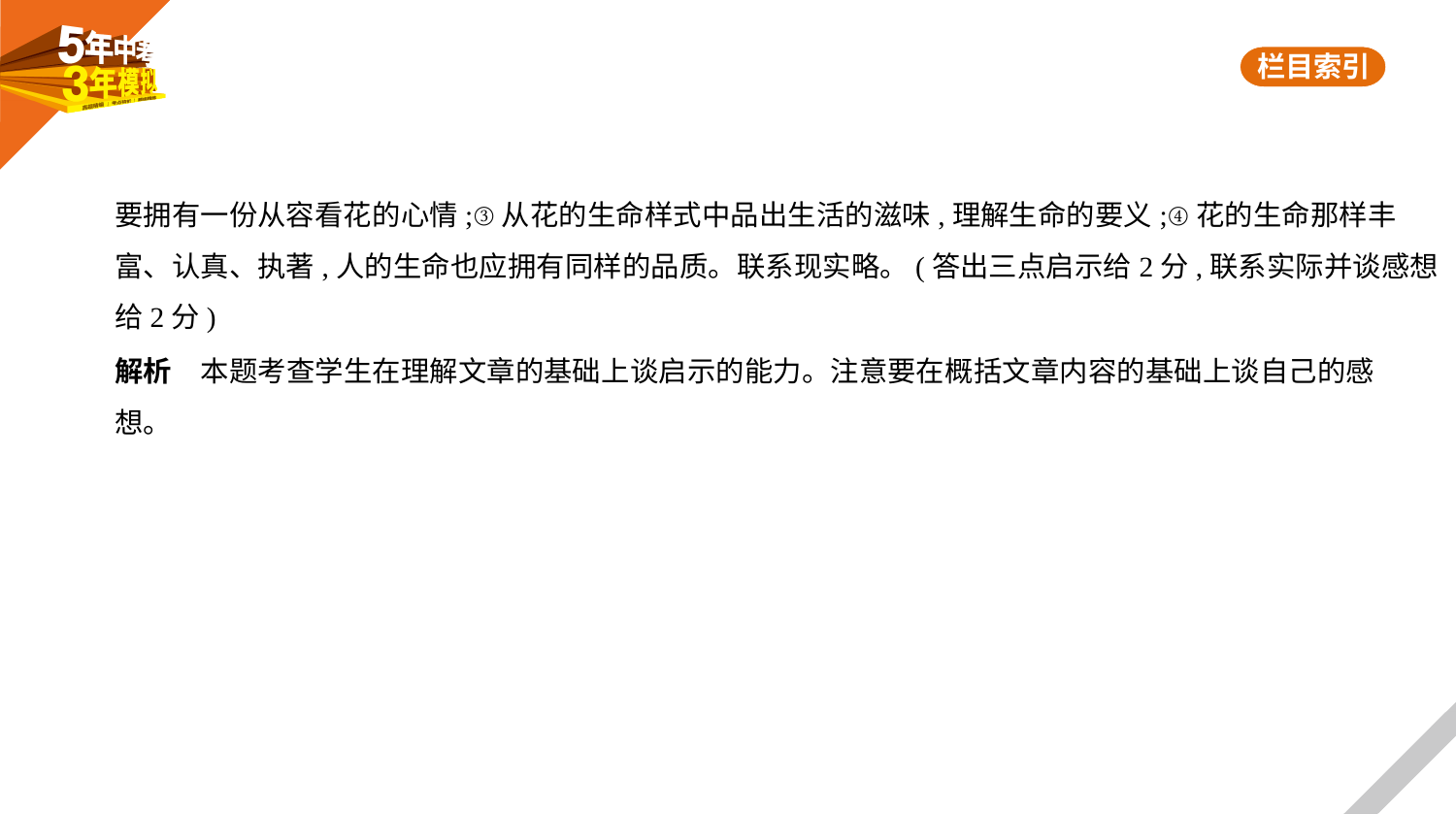

要拥有一份从容看花的心情;③从花的生命样式中品出生活的滋味,理解生命的要义;④花的生命那样丰
富、认真、执著,人的生命也应拥有同样的品质。联系现实略。(答出三点启示给2分,联系实际并谈感想
给2分)
解析　本题考查学生在理解文章的基础上谈启示的能力。注意要在概括文章内容的基础上谈自己的感
想。